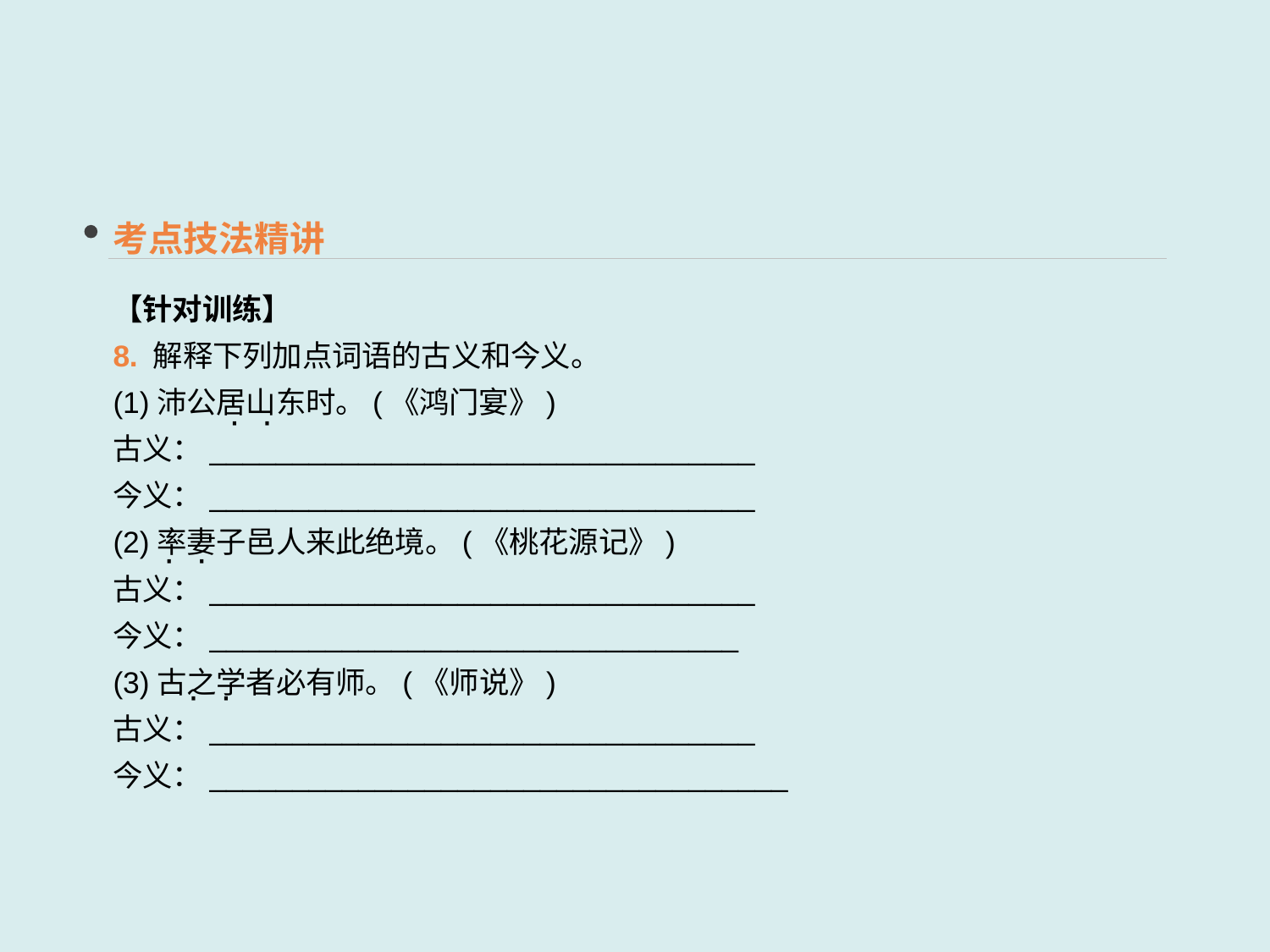

考点技法精讲

【针对训练】
8. 解释下列加点词语的古义和今义。
(1)沛公居山东时。(《鸿门宴》)
古义：_________________________________
今义：_________________________________
(2)率妻子邑人来此绝境。(《桃花源记》)
古义：_________________________________
今义：________________________________
(3)古之学者必有师。(《师说》)
古义：_________________________________
今义：___________________________________
·  ·
·  ·
·  ·